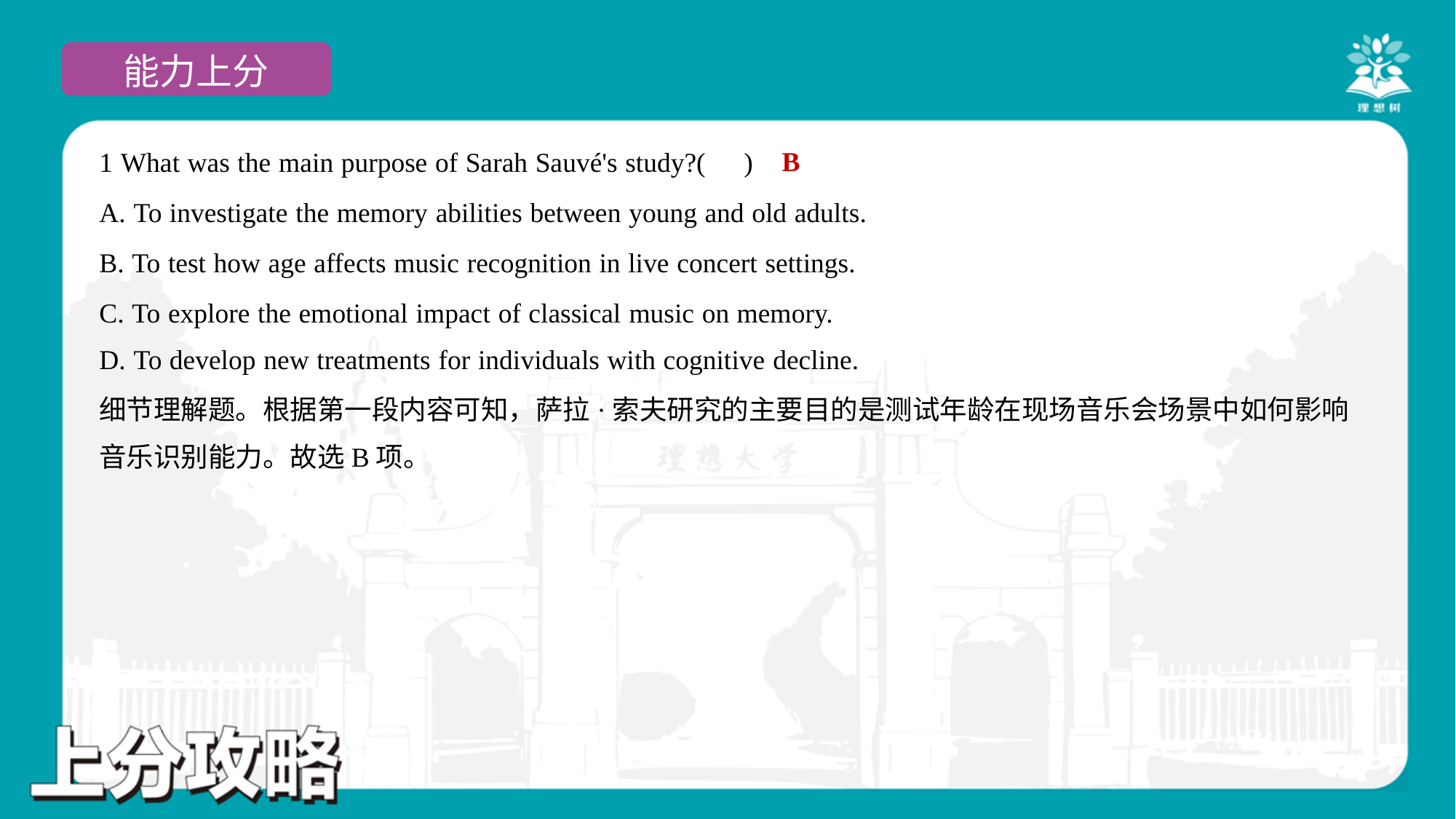

B
1 What was the main purpose of Sarah Sauvé's study?(     )
A. To investigate the memory abilities between young and old adults.
B. To test how age affects music recognition in live concert settings.
C. To explore the emotional impact of classical music on memory.
D. To develop new treatments for individuals with cognitive decline.
细节理解题。根据第一段内容可知，萨拉·索夫研究的主要目的是测试年龄在现场音乐会场景中如何影响
音乐识别能力。故选B项。